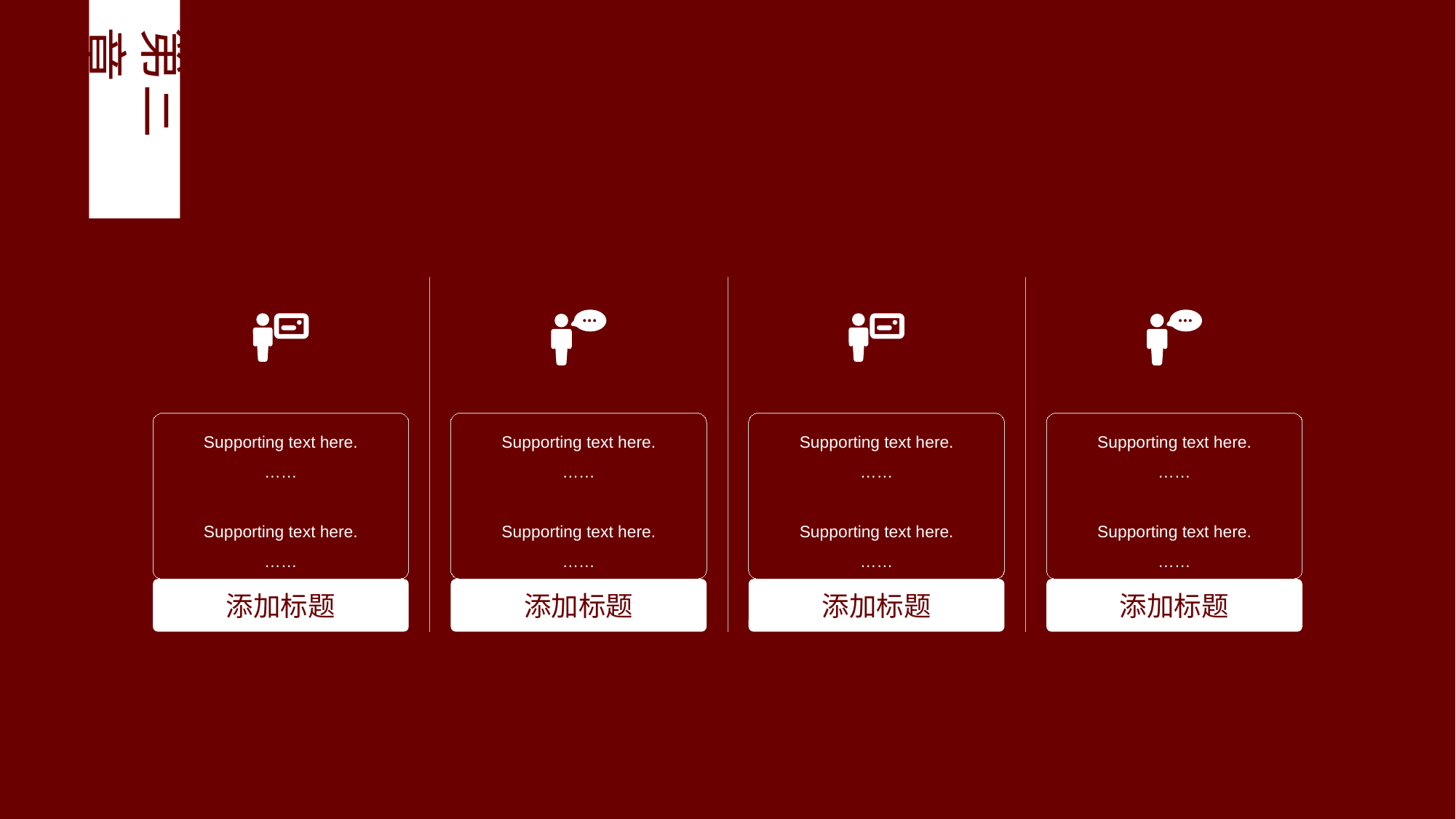

第三章

Supporting text here.
……

Supporting text here.
……
Supporting text here.
……

Supporting text here.
……
Supporting text here.
……

Supporting text here.
……
Supporting text here.
……

Supporting text here.
……
添加标题
添加标题
添加标题
添加标题